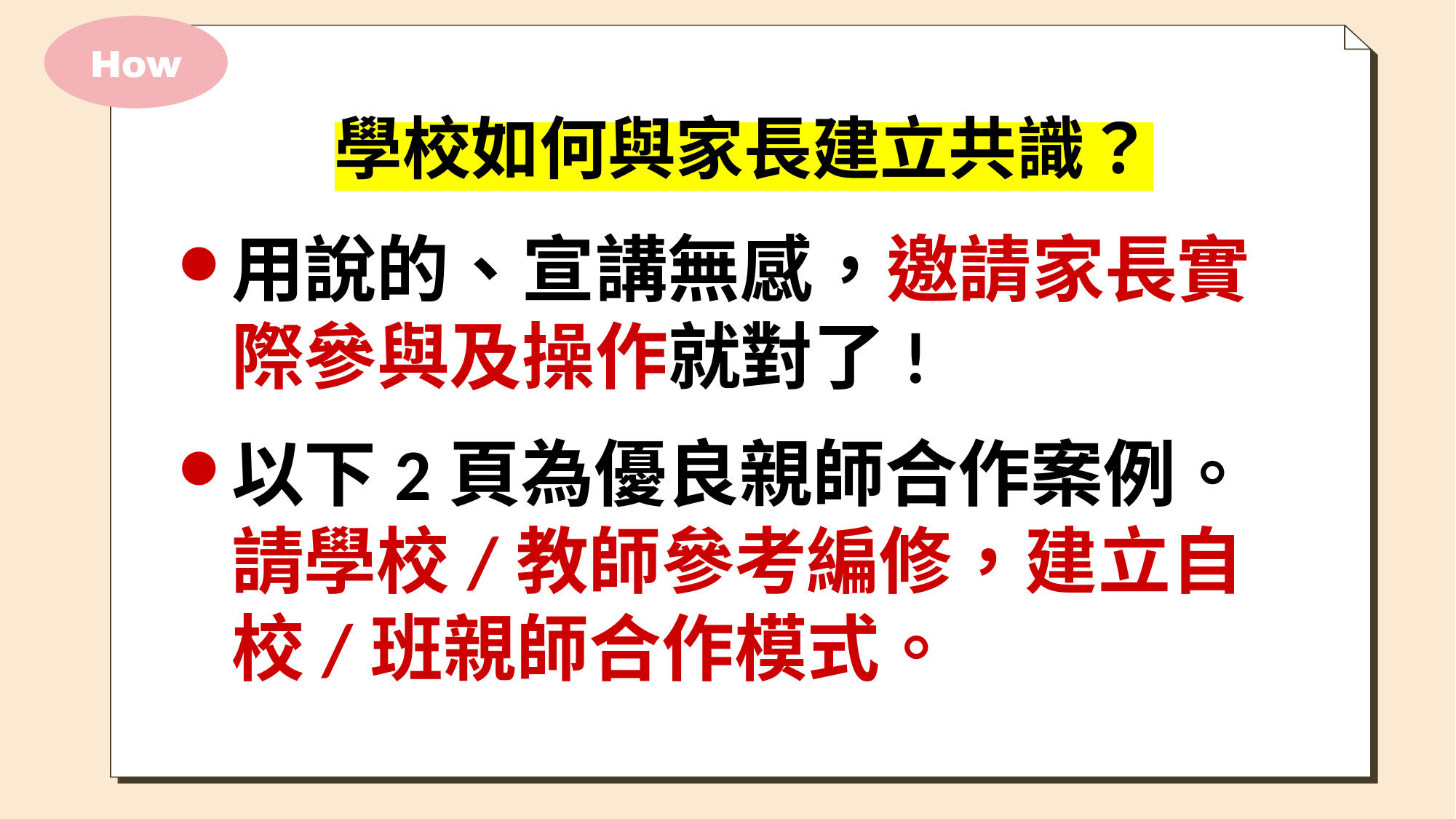

How

# 學校如何與家長建立共識？
用說的、宣講無感，邀請家長實際參與及操作就對了!
以下2頁為優良親師合作案例。
請學校/教師參考編修，建立自校/班親師合作模式。